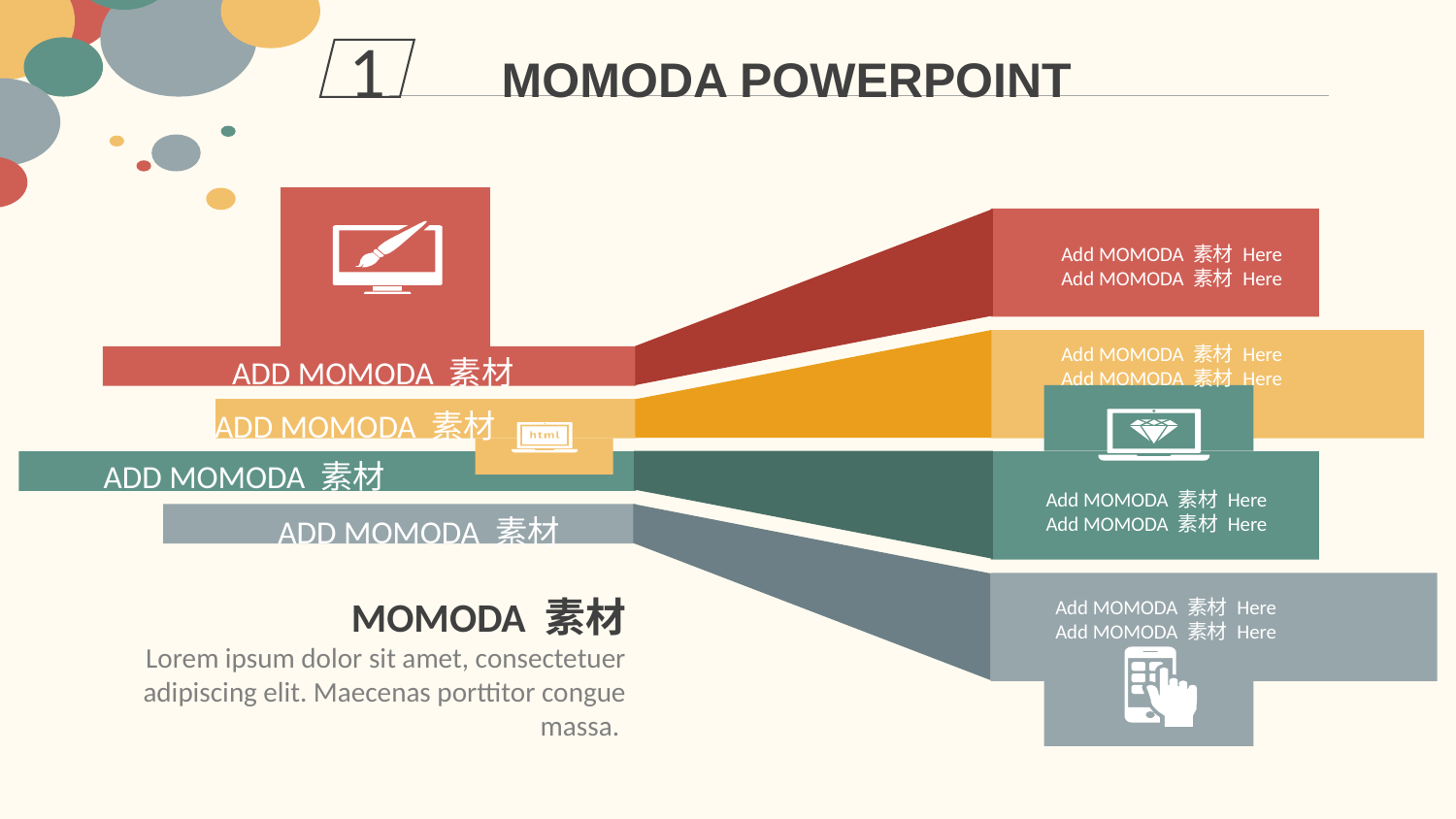

1
MOMODA POWERPOINT

Add MOMODA 素材 Here
Add MOMODA 素材 Here

Add MOMODA 素材 Here
Add MOMODA 素材 Here
ADD MOMODA 素材

ADD MOMODA 素材

ADD MOMODA 素材

Add MOMODA 素材 Here
Add MOMODA 素材 Here

ADD MOMODA 素材

MOMODA 素材
Lorem ipsum dolor sit amet, consectetuer adipiscing elit. Maecenas porttitor congue massa.
Add MOMODA 素材 Here
Add MOMODA 素材 Here